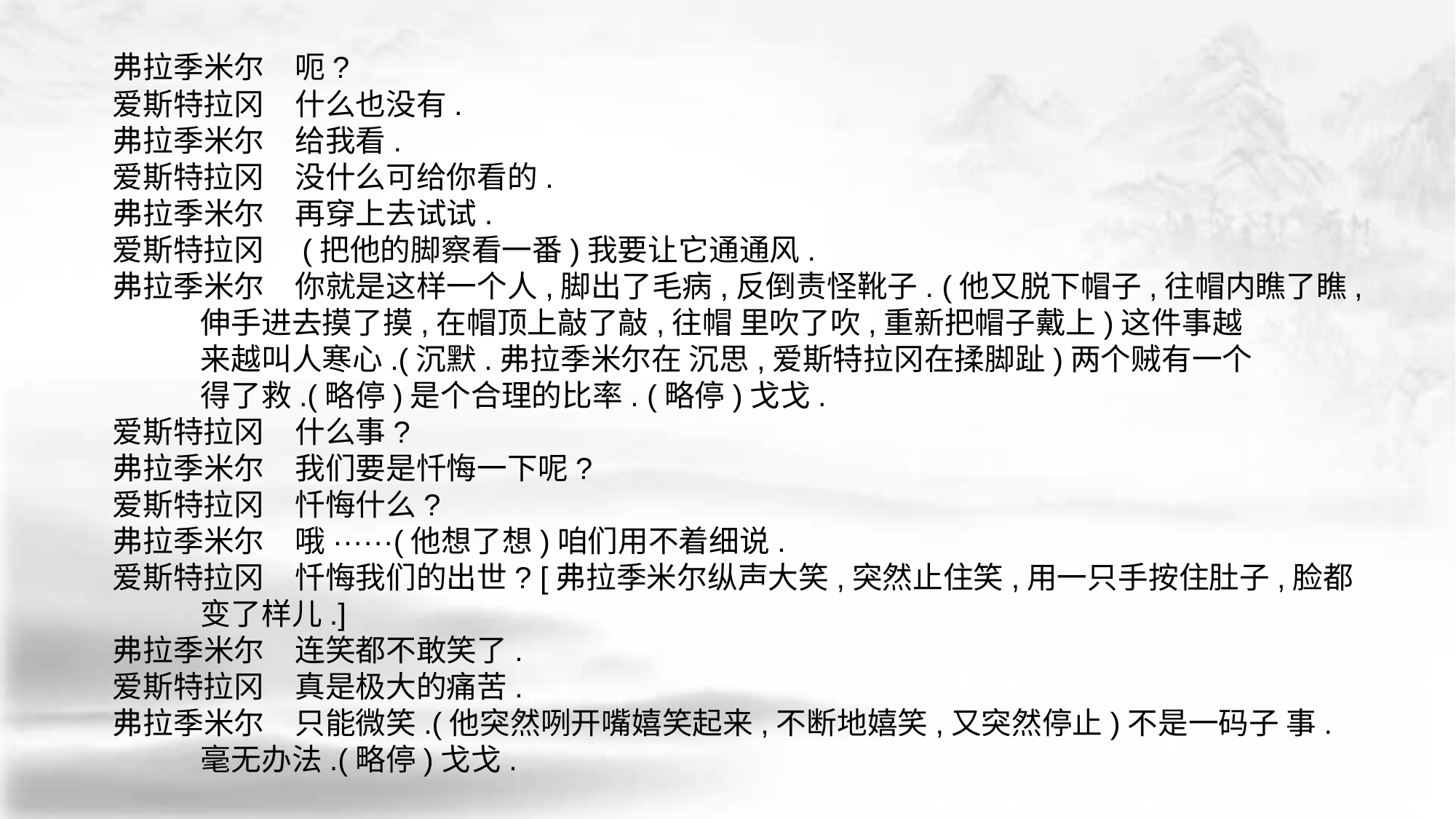

弗拉季米尔　呃?
爱斯特拉冈　什么也没有.
弗拉季米尔　给我看.
爱斯特拉冈　没什么可给你看的.
弗拉季米尔　再穿上去试试.
爱斯特拉冈　(把他的脚察看一番)我要让它通通风.
弗拉季米尔　你就是这样一个人,脚出了毛病,反倒责怪靴子. (他又脱下帽子,往帽内瞧了瞧,
            伸手进去摸了摸,在帽顶上敲了敲,往帽 里吹了吹,重新把帽子戴上)这件事越
            来越叫人寒心.(沉默.弗拉季米尔在 沉思,爱斯特拉冈在揉脚趾)两个贼有一个
            得了救.(略停)是个合理的比率. (略停)戈戈.
爱斯特拉冈　什么事?
弗拉季米尔　我们要是忏悔一下呢?
爱斯特拉冈　忏悔什么?
弗拉季米尔　哦······(他想了想)咱们用不着细说.
爱斯特拉冈　忏悔我们的出世? [弗拉季米尔纵声大笑,突然止住笑,用一只手按住肚子,脸都
            变了样儿.]
弗拉季米尔　连笑都不敢笑了.
爱斯特拉冈　真是极大的痛苦.
弗拉季米尔　只能微笑.(他突然咧开嘴嬉笑起来,不断地嬉笑,又突然停止)不是一码子 事.
            毫无办法.(略停)戈戈.